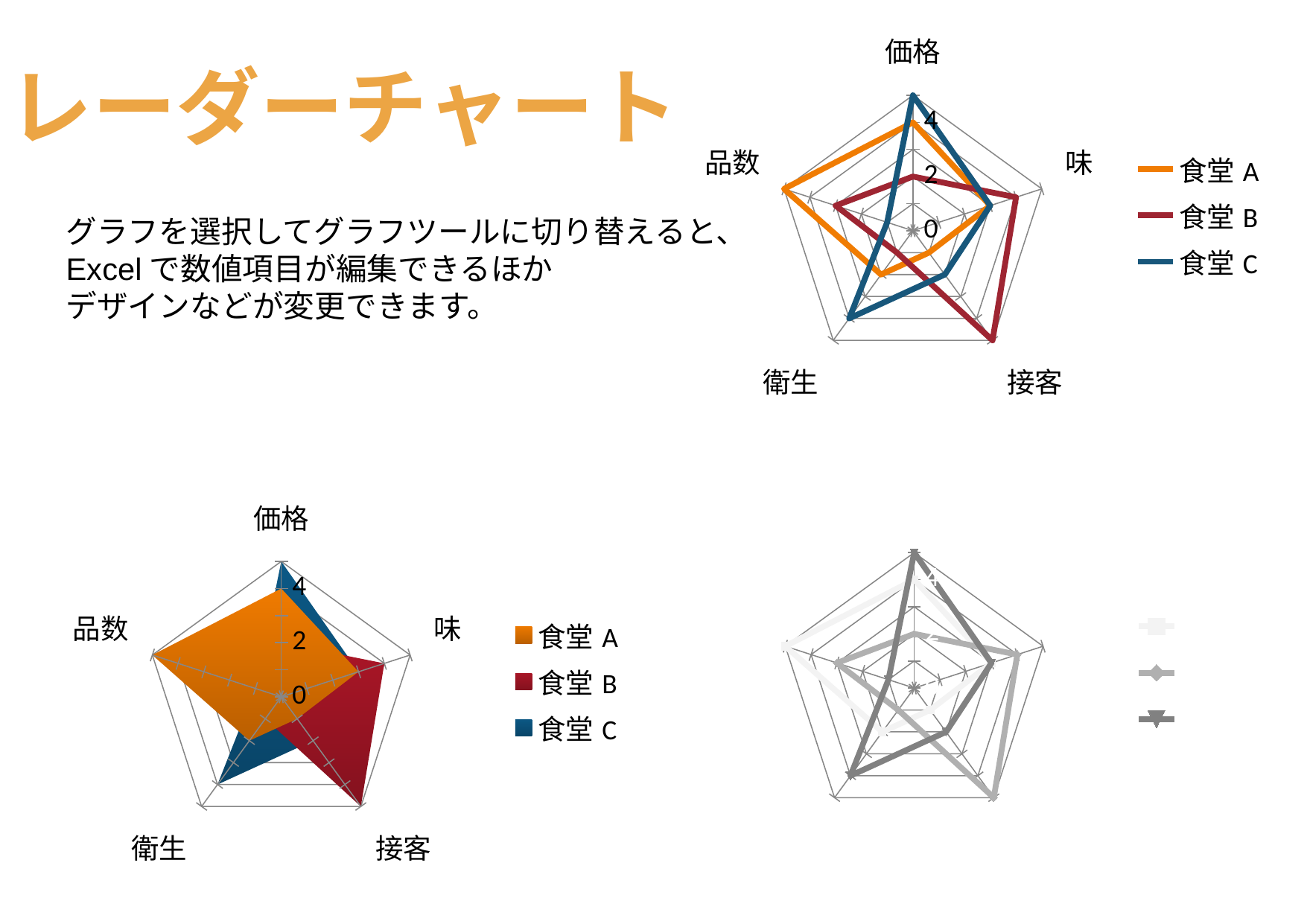

### Chart

| Category | 食堂A | 食堂B | 食堂C |
|---|---|---|---|
| 価格 | 4.0 | 2.0 | 5.0 |
| 味 | 3.0 | 4.0 | 3.0 |
| 接客 | 1.0 | 5.0 | 2.0 |
| 衛生 | 2.0 | 1.0 | 4.0 |
| 品数 | 5.0 | 3.0 | 1.0 |
レーダーチャート
グラフを選択してグラフツールに切り替えると、
Excelで数値項目が編集できるほか
デザインなどが変更できます。

### Chart

| Category | 食堂A | 食堂B | 食堂C |
|---|---|---|---|
| 価格 | 4.0 | 2.0 | 5.0 |
| 味 | 3.0 | 4.0 | 3.0 |
| 接客 | 1.0 | 5.0 | 2.0 |
| 衛生 | 2.0 | 1.0 | 4.0 |
| 品数 | 5.0 | 3.0 | 1.0 |

### Chart

| Category | 食堂A | 食堂B | 食堂C |
|---|---|---|---|
| 価格 | 4.0 | 2.0 | 5.0 |
| 味 | 3.0 | 4.0 | 3.0 |
| 接客 | 1.0 | 5.0 | 2.0 |
| 衛生 | 2.0 | 1.0 | 4.0 |
| 品数 | 5.0 | 3.0 | 1.0 |